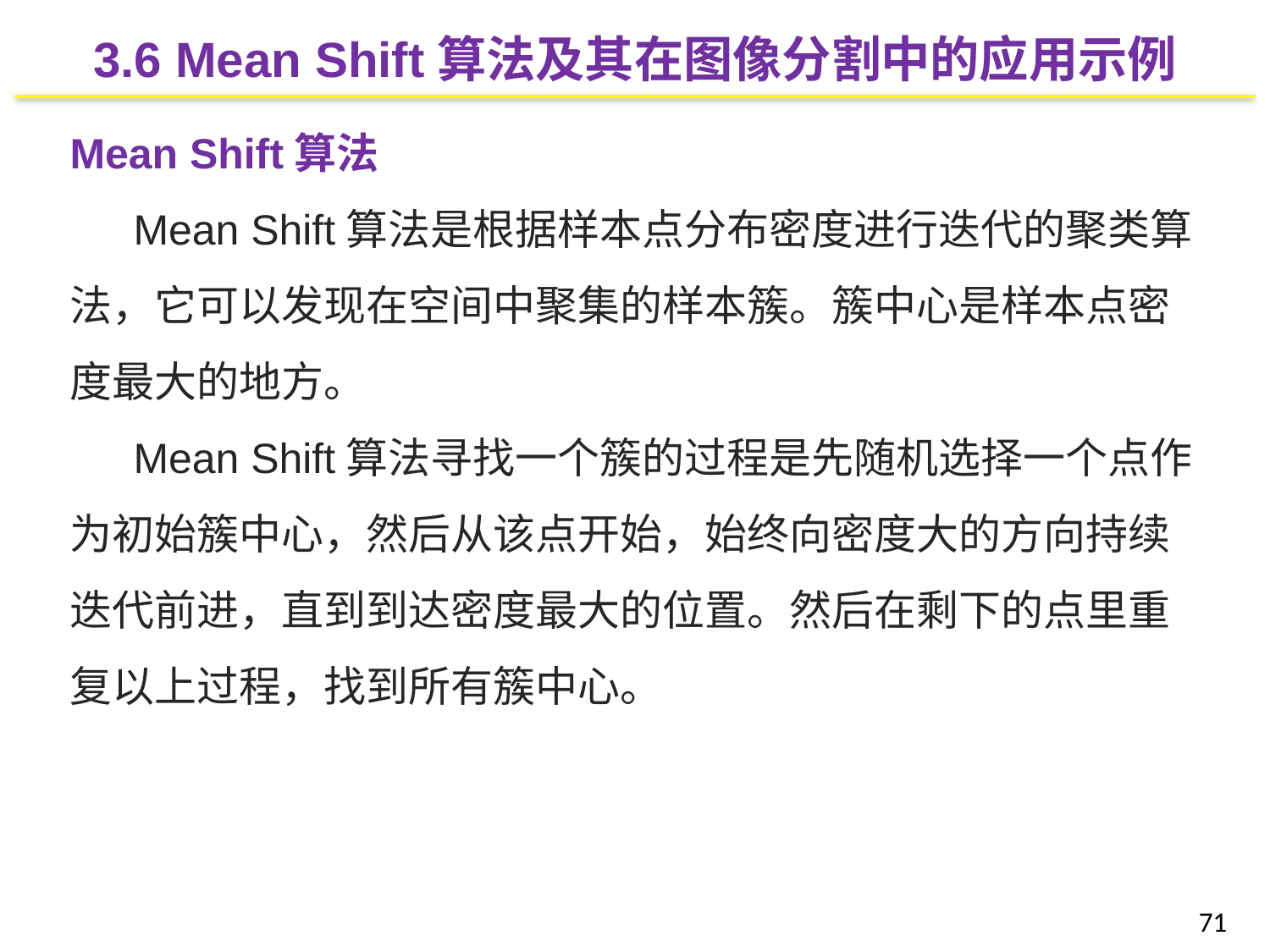

3.6 Mean Shift算法及其在图像分割中的应用示例
Mean Shift算法
Mean Shift算法是根据样本点分布密度进行迭代的聚类算法，它可以发现在空间中聚集的样本簇。簇中心是样本点密度最大的地方。
Mean Shift算法寻找一个簇的过程是先随机选择一个点作为初始簇中心，然后从该点开始，始终向密度大的方向持续迭代前进，直到到达密度最大的位置。然后在剩下的点里重复以上过程，找到所有簇中心。

71